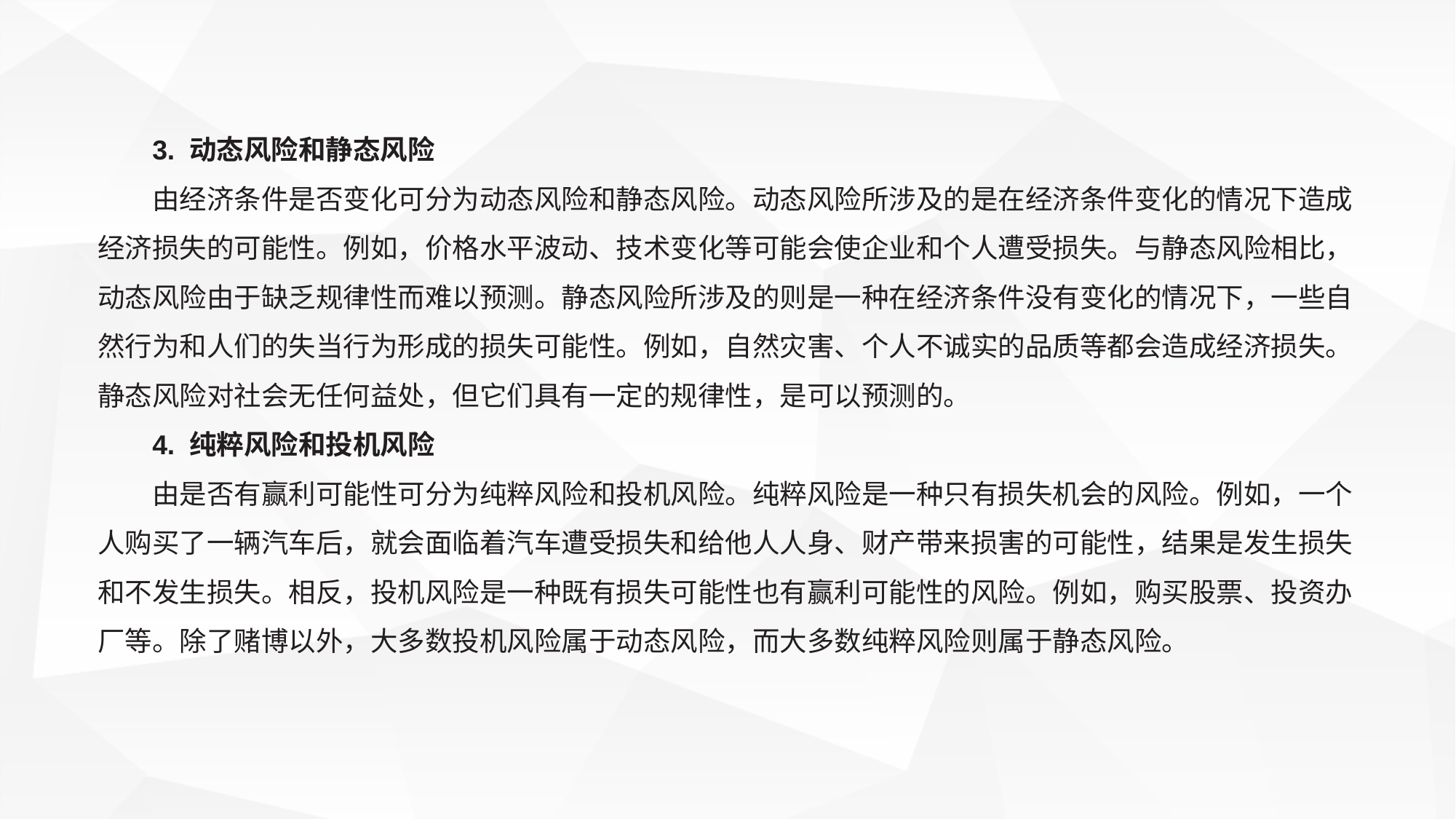

3. 动态风险和静态风险
由经济条件是否变化可分为动态风险和静态风险。动态风险所涉及的是在经济条件变化的情况下造成经济损失的可能性。例如，价格水平波动、技术变化等可能会使企业和个人遭受损失。与静态风险相比，动态风险由于缺乏规律性而难以预测。静态风险所涉及的则是一种在经济条件没有变化的情况下，一些自然行为和人们的失当行为形成的损失可能性。例如，自然灾害、个人不诚实的品质等都会造成经济损失。静态风险对社会无任何益处，但它们具有一定的规律性，是可以预测的。
4. 纯粹风险和投机风险
由是否有赢利可能性可分为纯粹风险和投机风险。纯粹风险是一种只有损失机会的风险。例如，一个人购买了一辆汽车后，就会面临着汽车遭受损失和给他人人身、财产带来损害的可能性，结果是发生损失和不发生损失。相反，投机风险是一种既有损失可能性也有赢利可能性的风险。例如，购买股票、投资办厂等。除了赌博以外，大多数投机风险属于动态风险，而大多数纯粹风险则属于静态风险。